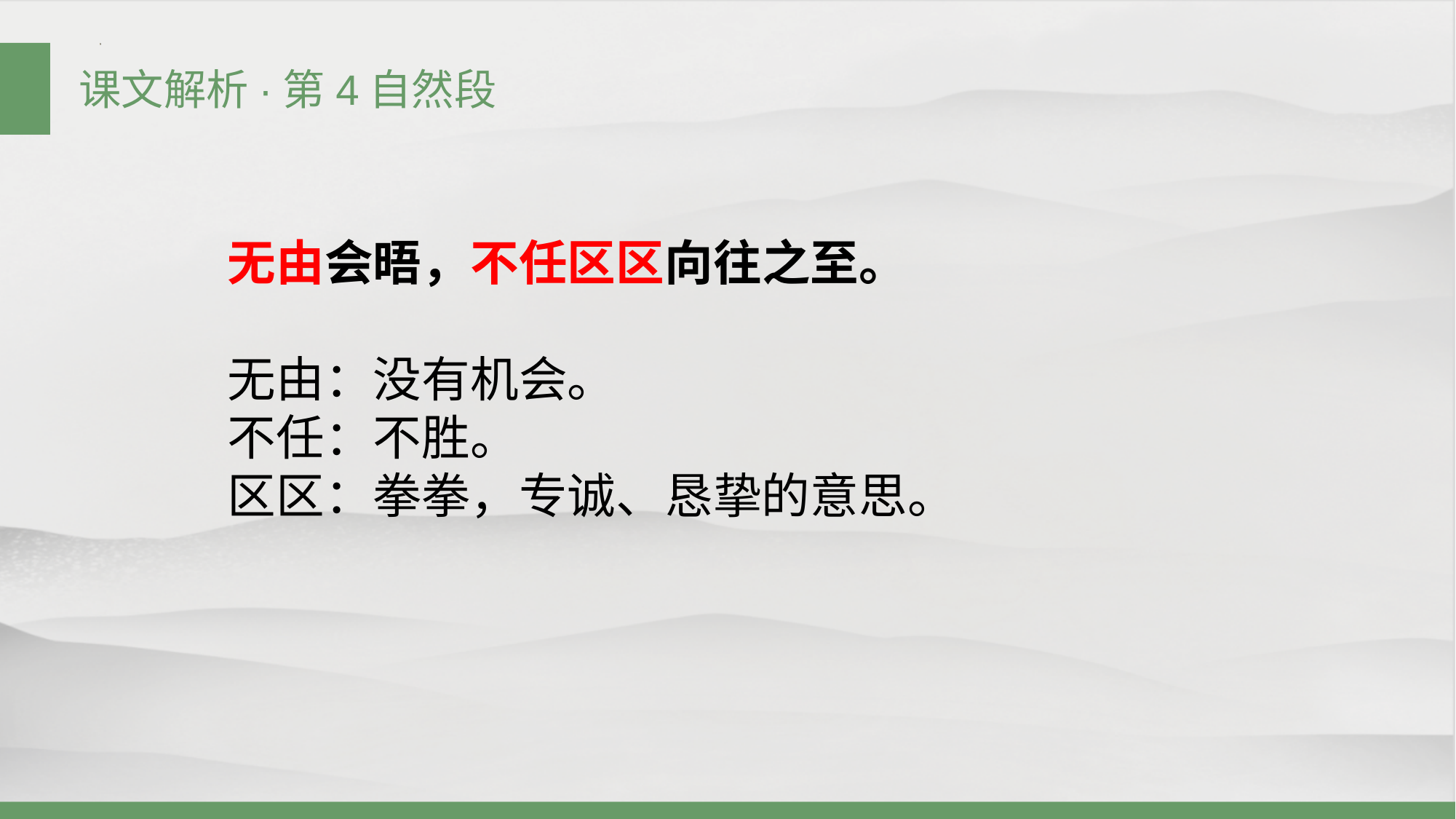

课文解析·第4自然段

无由会晤，不任区区向往之至。

无由：没有机会。
不任：不胜。
区区：拳拳，专诚、恳挚的意思。